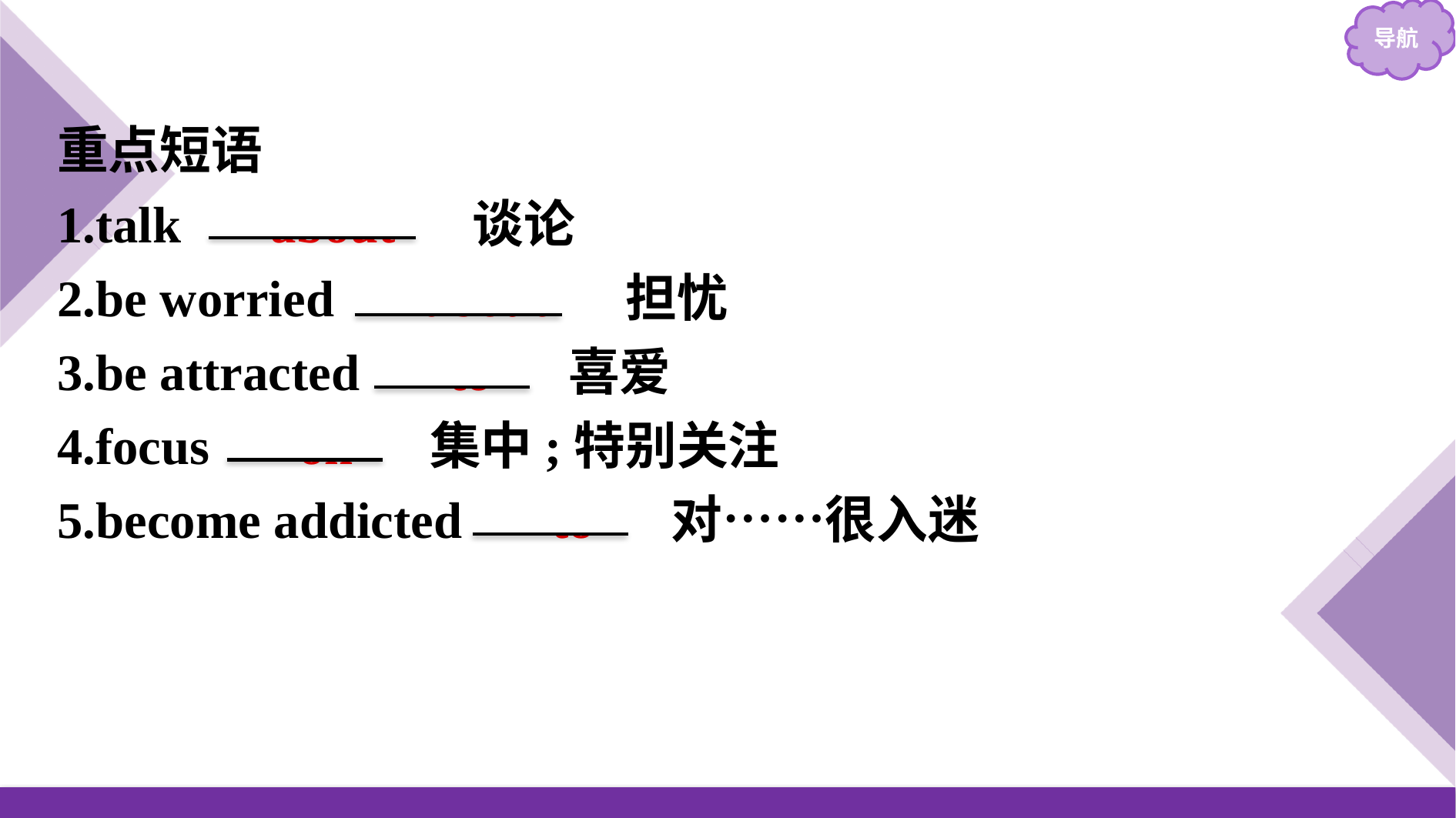

重点短语
1.talk 　about　 谈论
2.be worried 　about　 担忧
3.be attracted 　to　 喜爱
4.focus 　on　 集中;特别关注
5.become addicted 　to　 对……很入迷